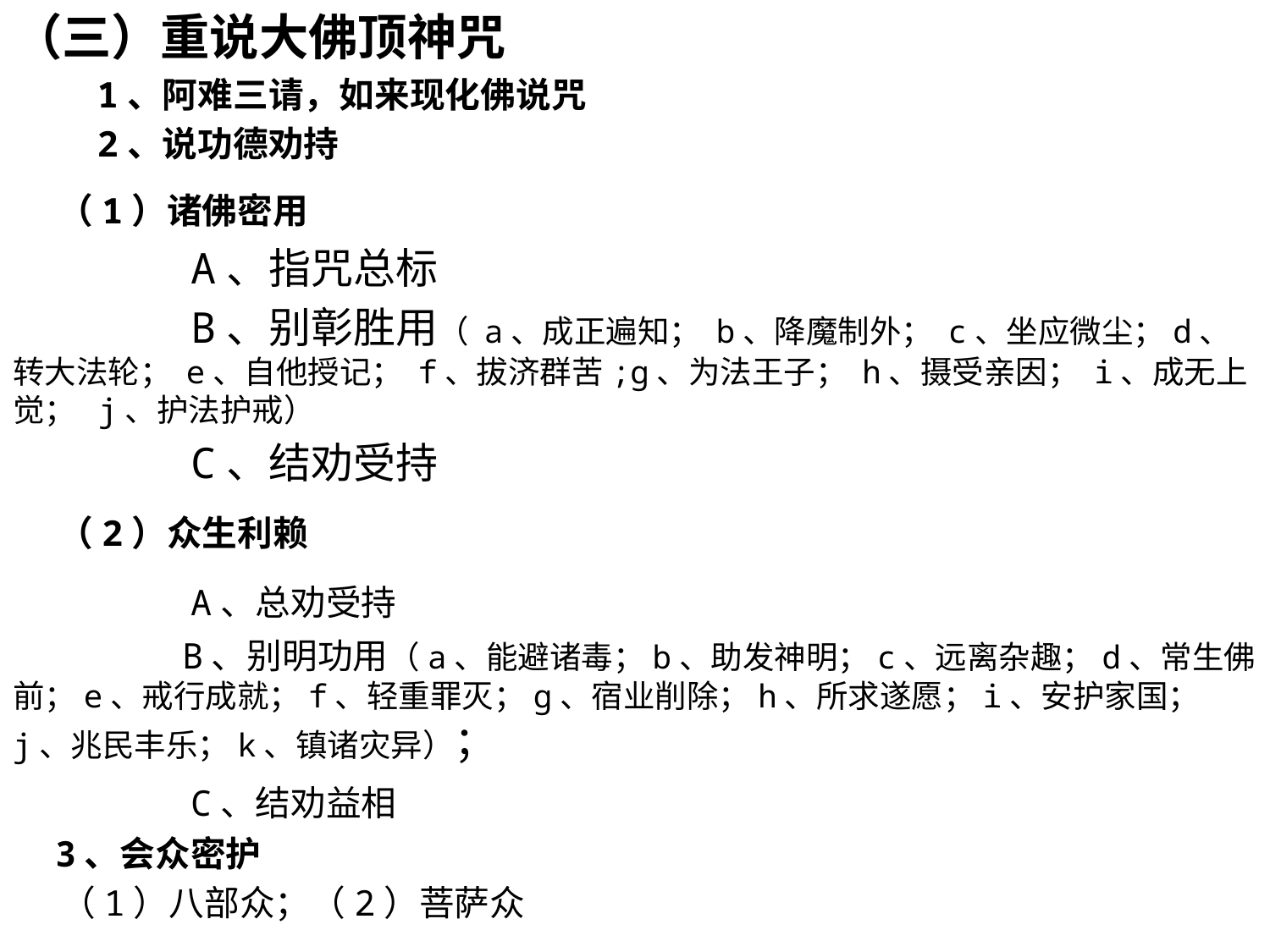

（三）重说大佛顶神咒
    1、阿难三请，如来现化佛说咒
    2、说功德劝持
   （1）诸佛密用
       A、指咒总标
       B、别彰胜用（ a、成正遍知； b、降魔制外； c、坐应微尘；d、转大法轮； e、自他授记； f、拔济群苦;g、为法王子； h、摄受亲因； i、成无上觉；  j、护法护戒）
       C、结劝受持
   （2）众生利赖
      A、总劝受持
        B、别明功用（a、能避诸毒；b、助发神明；c、远离杂趣；d、常生佛前；e、戒行成就；f、轻重罪灭；g、宿业削除；h、所求遂愿；i、安护家国；j、兆民丰乐；k、镇诸灾异）；
       C、结劝益相
  3、会众密护
     （1）八部众；（2）菩萨众